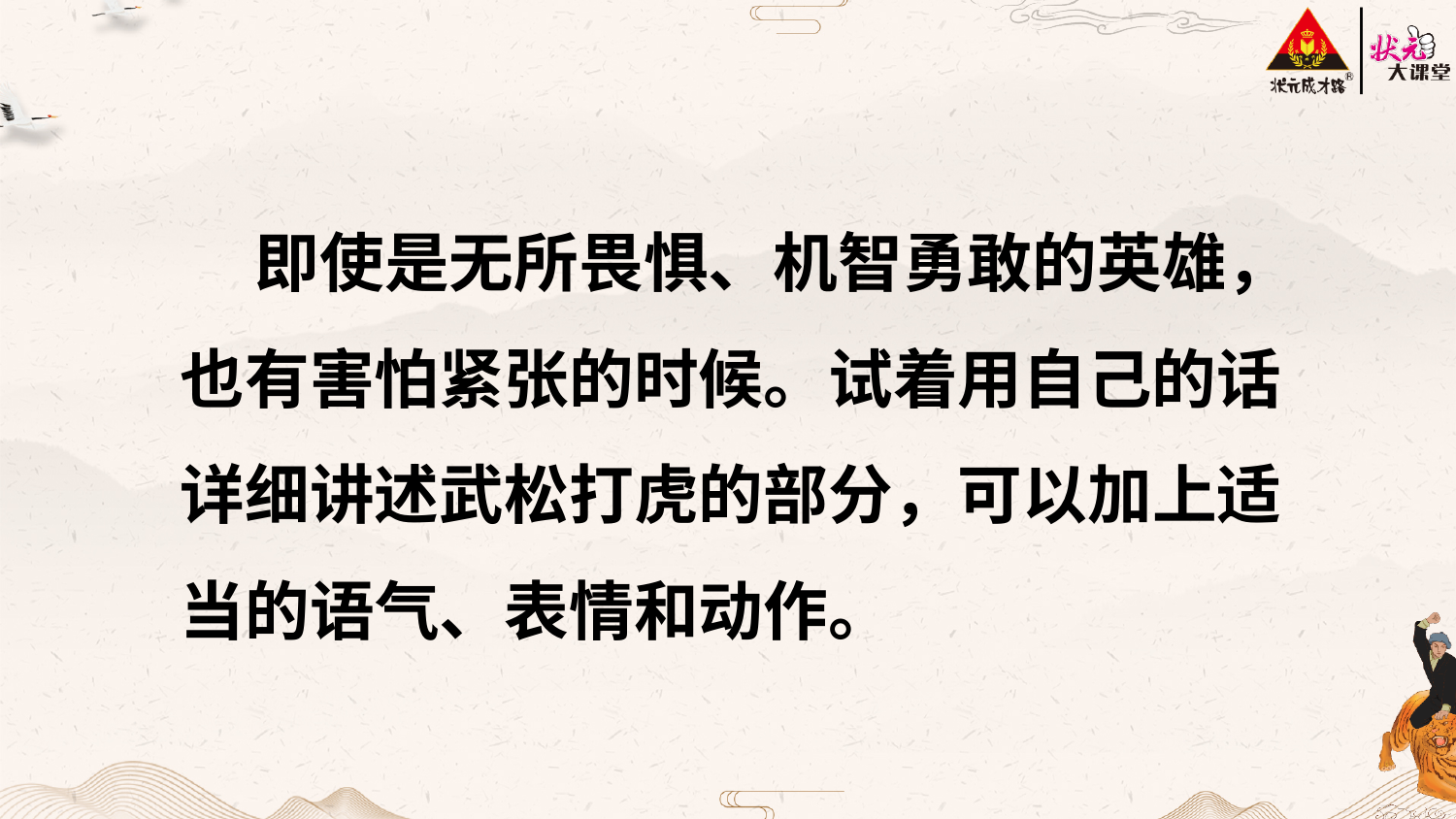

即使是无所畏惧、机智勇敢的英雄，也有害怕紧张的时候。试着用自己的话详细讲述武松打虎的部分，可以加上适当的语气、表情和动作。